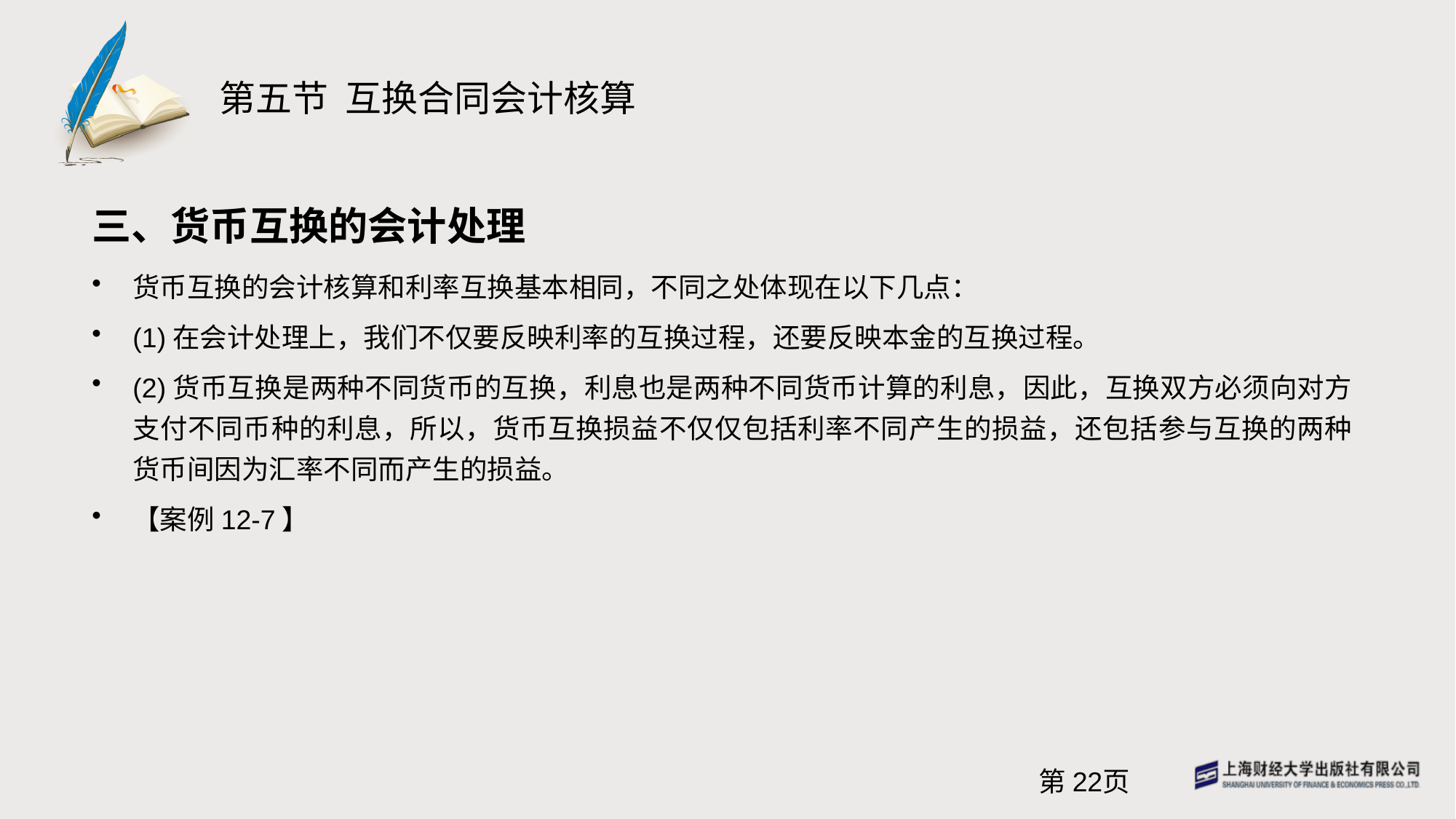

# 第五节  互换合同会计核算
三、货币互换的会计处理
货币互换的会计核算和利率互换基本相同，不同之处体现在以下几点：
(1)在会计处理上，我们不仅要反映利率的互换过程，还要反映本金的互换过程。
(2)货币互换是两种不同货币的互换，利息也是两种不同货币计算的利息，因此，互换双方必须向对方支付不同币种的利息，所以，货币互换损益不仅仅包括利率不同产生的损益，还包括参与互换的两种货币间因为汇率不同而产生的损益。
【案例12-7】

22